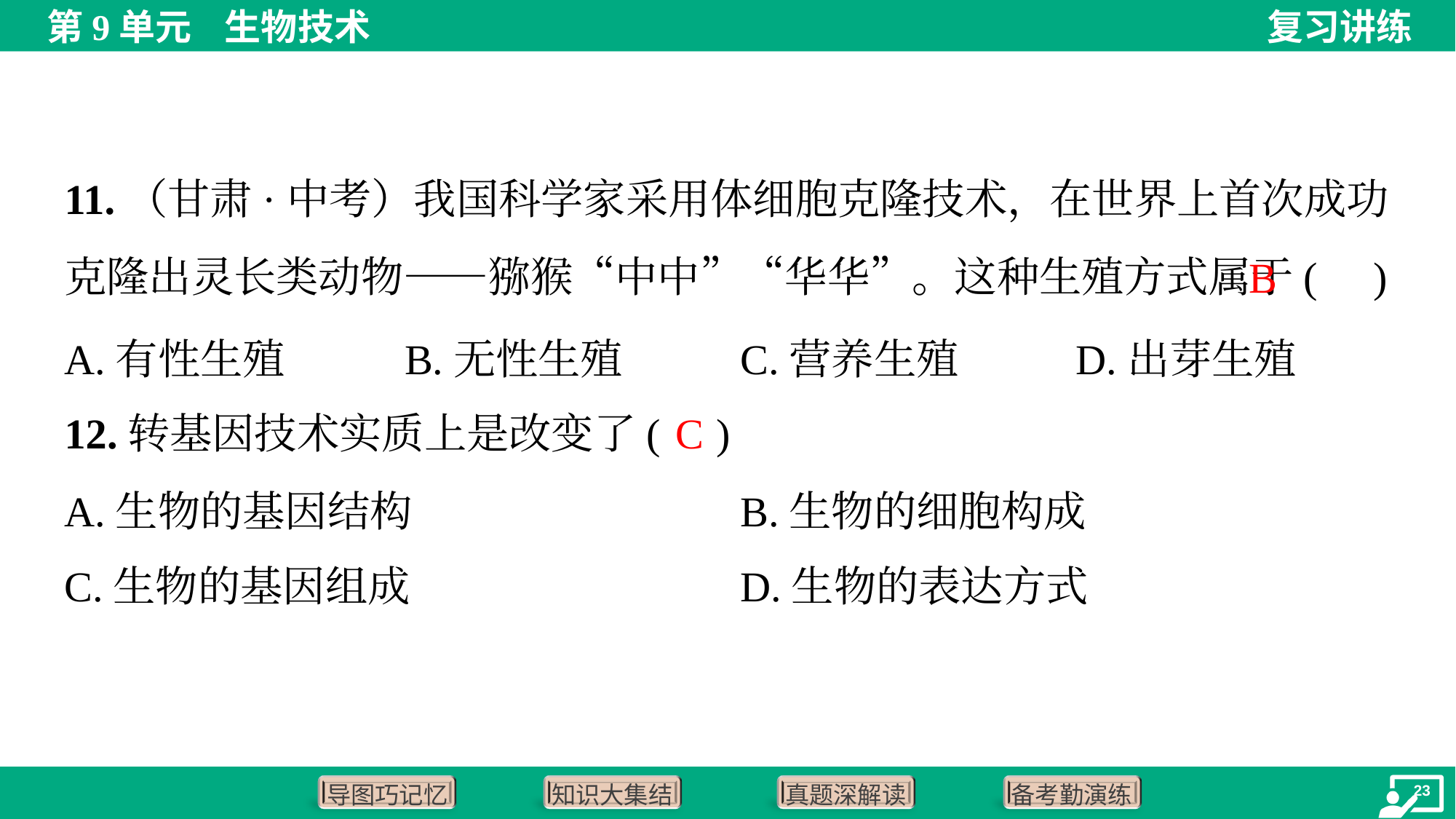

11.（甘肃·中考）我国科学家采用体细胞克隆技术，在世界上首次成功克隆出灵长类动物——猕猴“中中”“华华”。这种生殖方式属于(     )
B
A.有性生殖	B.无性生殖	C.营养生殖	D.出芽生殖
C
12.转基因技术实质上是改变了(     )
A.生物的基因结构	B.生物的细胞构成
C.生物的基因组成	D.生物的表达方式